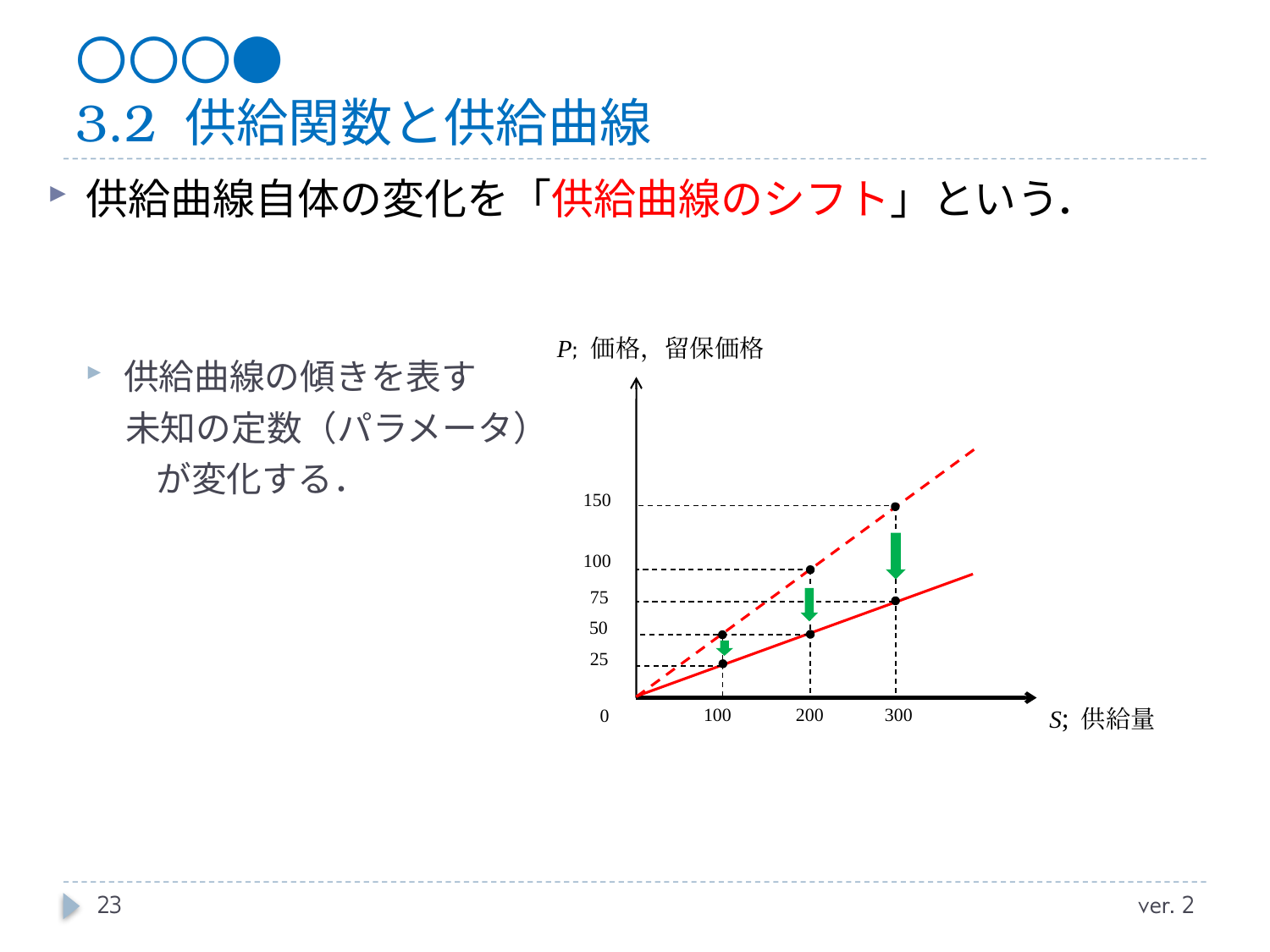

# 〇〇〇● 3.2 供給関数と供給曲線
供給曲線自体の変化を「供給曲線のシフト」という．

供給曲線の傾きを表す
    未知の定数（パラメータ）
　　が変化する．

P; 価格，留保価格

150

100

75

50

25

200
300
100
S; 供給量
0
23
ver. 2